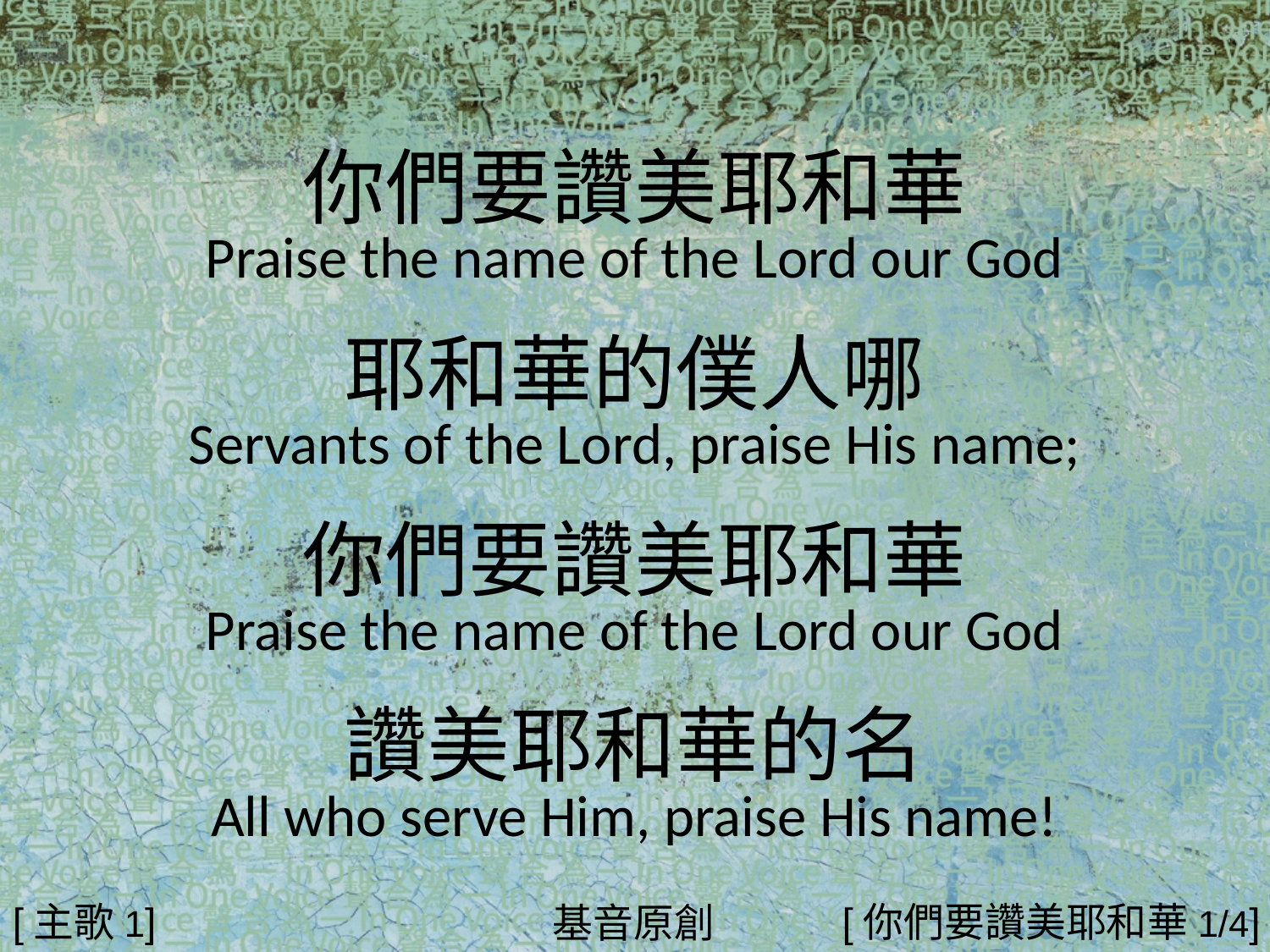

你們要讚美耶和華
Praise the name of the Lord our God

耶和華的僕人哪
Servants of the Lord, praise His name;

你們要讚美耶和華
Praise the name of the Lord our God

讚美耶和華的名
All who serve Him, praise His name!
#

[主歌1]

[你們要讚美耶和華1/4]
基音原創